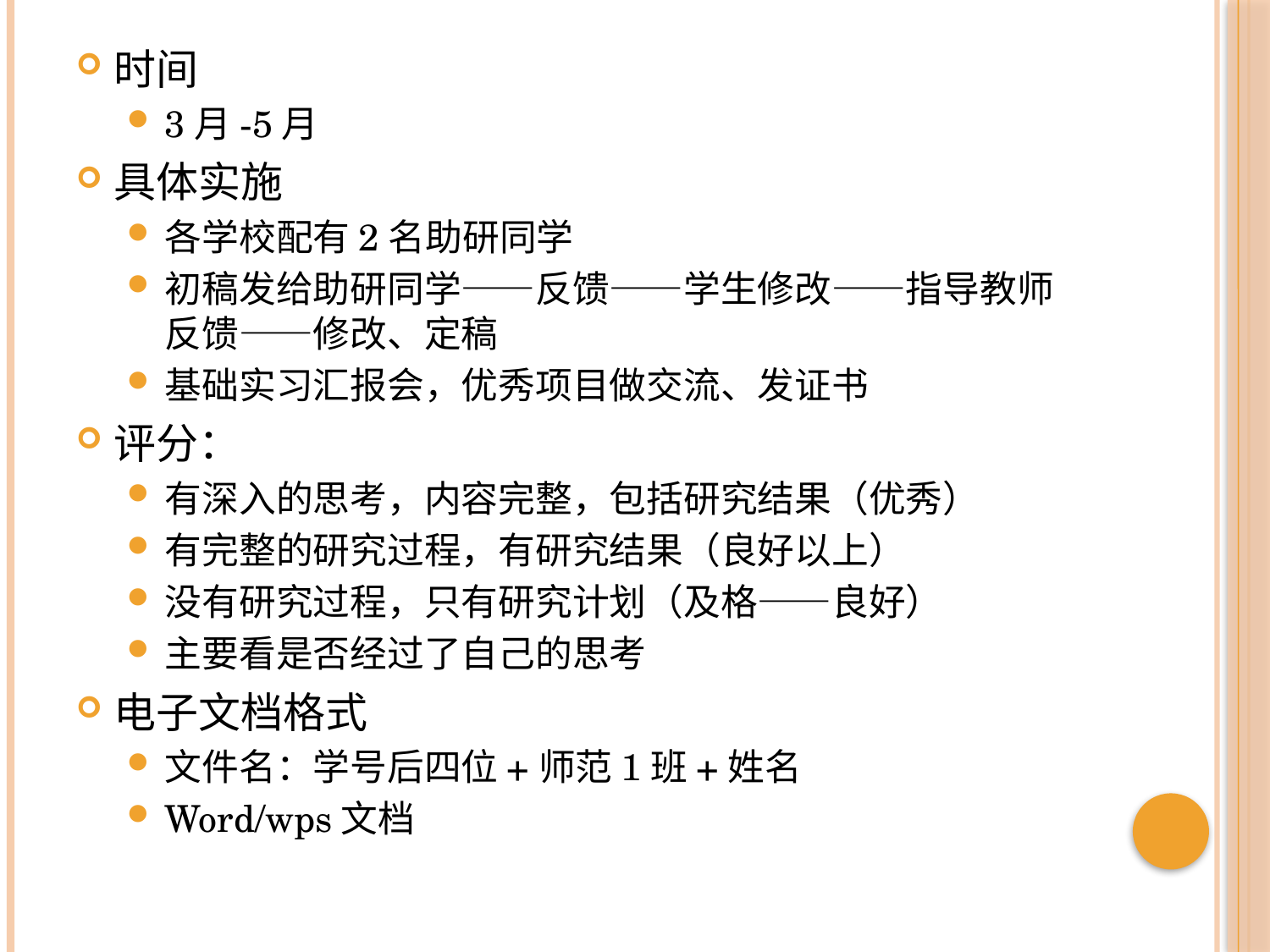

时间
3月-5月
具体实施
各学校配有2名助研同学
初稿发给助研同学——反馈——学生修改——指导教师反馈——修改、定稿
基础实习汇报会，优秀项目做交流、发证书
评分：
有深入的思考，内容完整，包括研究结果（优秀）
有完整的研究过程，有研究结果（良好以上）
没有研究过程，只有研究计划（及格——良好）
主要看是否经过了自己的思考
电子文档格式
文件名：学号后四位+师范1班+姓名
Word/wps文档